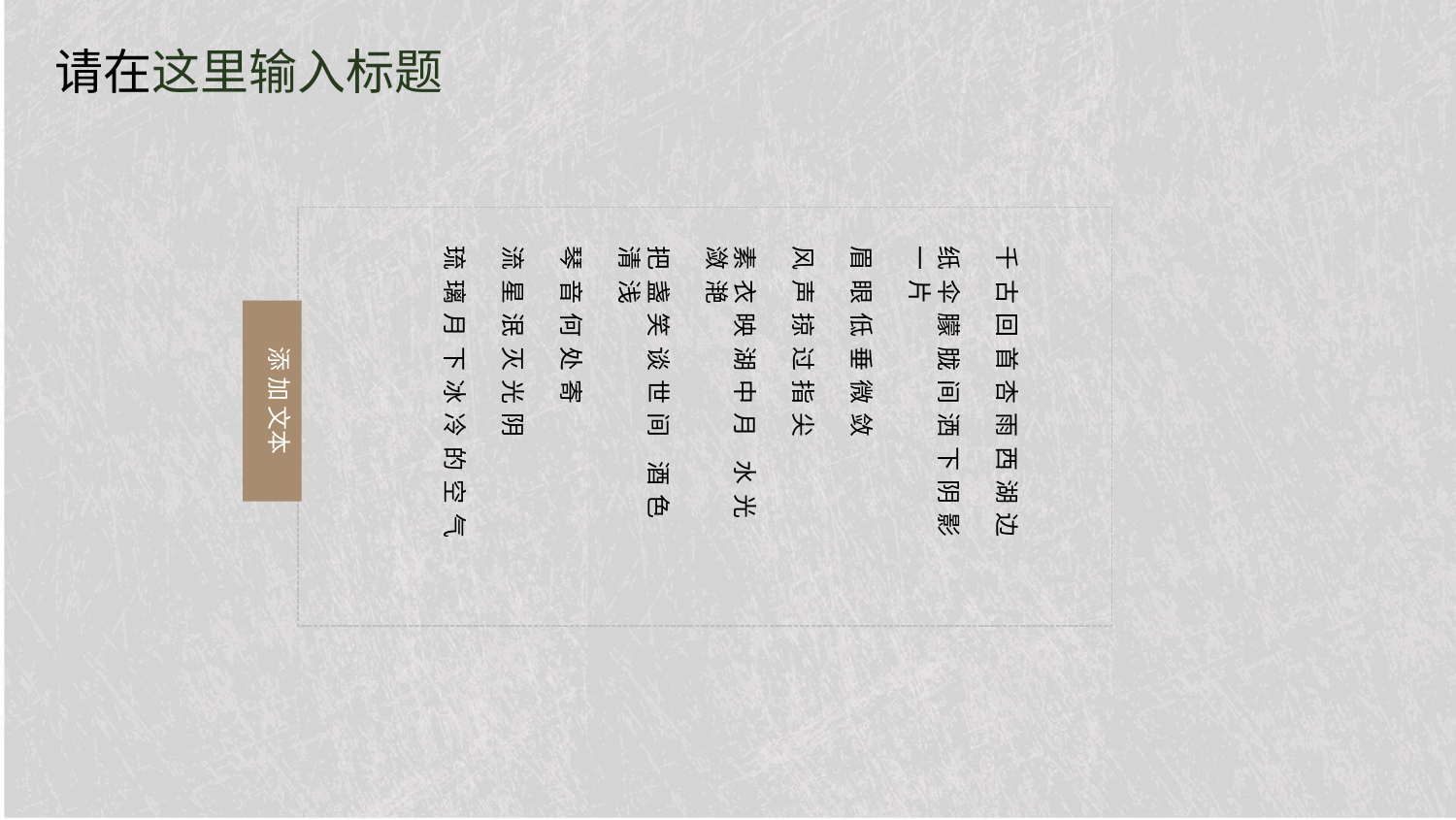

请在这里输入标题

千古回首杏雨西湖边

纸伞朦胧间洒下阴影一片

眉眼低垂微敛

风声掠过指尖

素衣映湖中月 水光潋滟

把盏笑谈世间 酒色清浅

琴音何处寄

流星泯灭光阴

琉璃月下冰冷的空气

添 加 文本